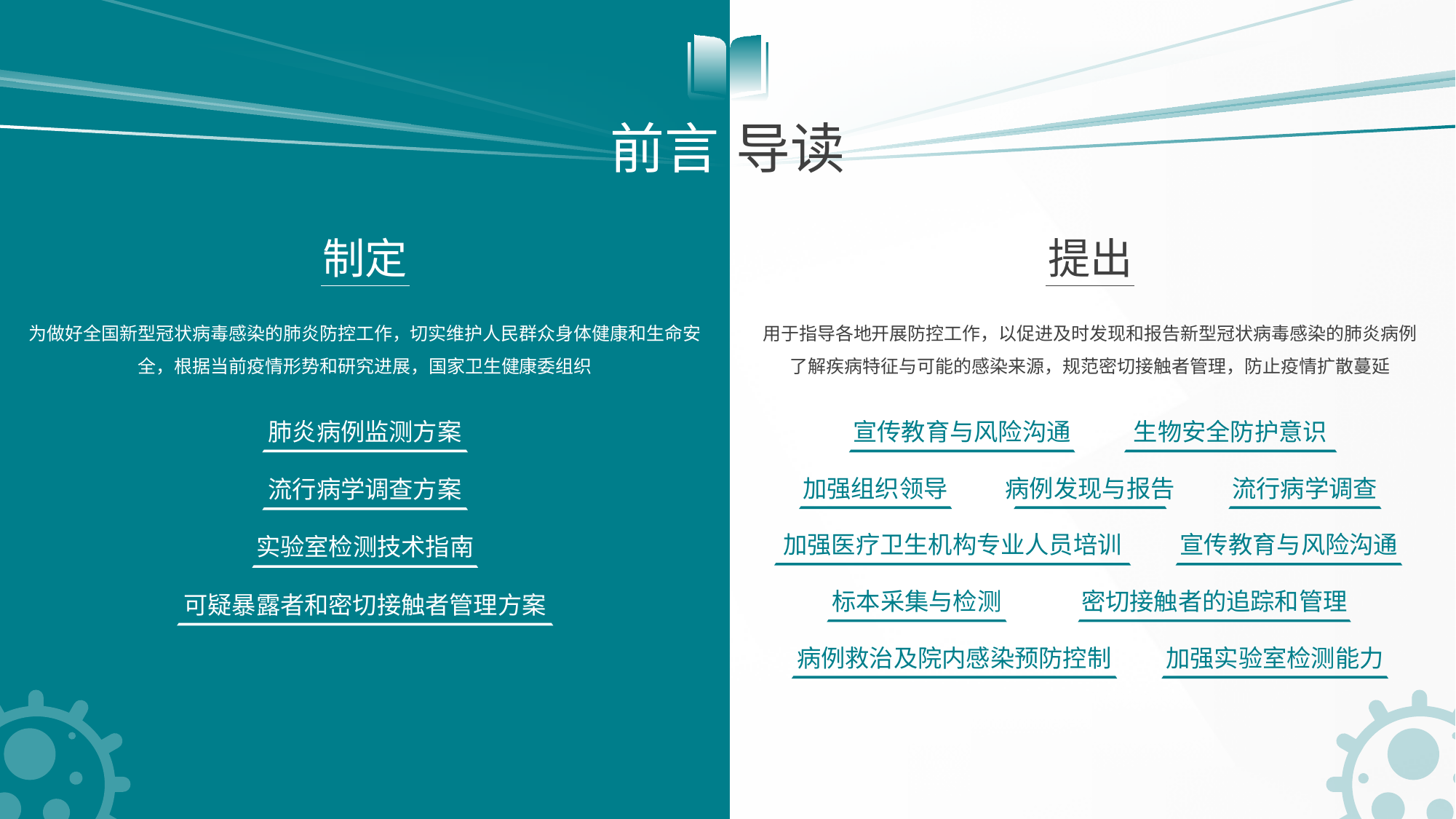

前言
导读
制定
提出
为做好全国新型冠状病毒感染的肺炎防控工作，切实维护人民群众身体健康和生命安全，根据当前疫情形势和研究进展，国家卫生健康委组织
用于指导各地开展防控工作，以促进及时发现和报告新型冠状病毒感染的肺炎病例
了解疾病特征与可能的感染来源，规范密切接触者管理，防止疫情扩散蔓延
肺炎病例监测方案

宣传教育与风险沟通

生物安全防护意识

加强组织领导

病例发现与报告

流行病学调查

流行病学调查方案

加强医疗卫生机构专业人员培训

宣传教育与风险沟通

实验室检测技术指南

标本采集与检测

密切接触者的追踪和管理

可疑暴露者和密切接触者管理方案

病例救治及院内感染预防控制

加强实验室检测能力